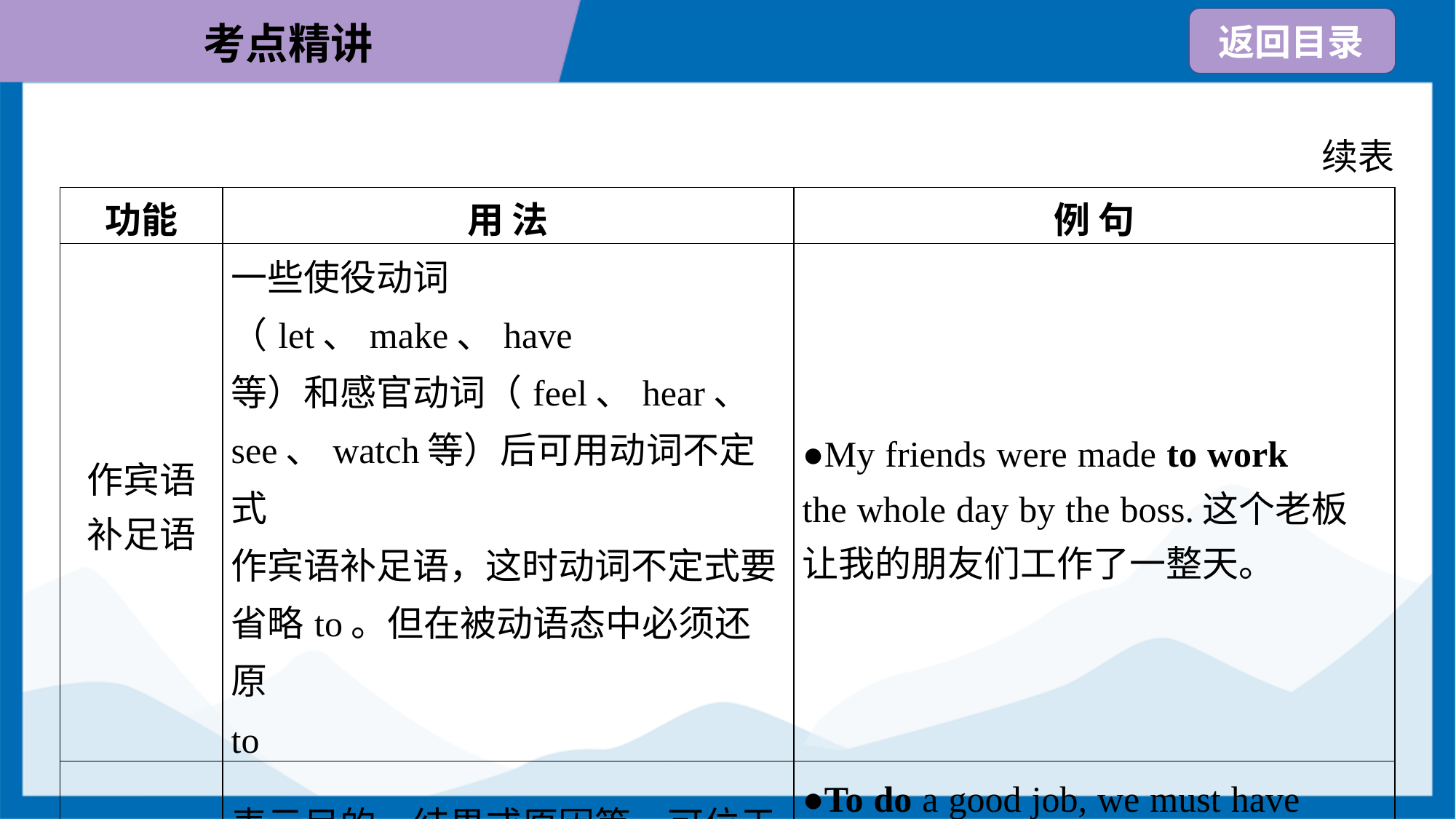

续表
| 功能 | 用 法 | 例 句 |
| --- | --- | --- |
| 作宾语 补足语 | 一些使役动词（let、make、have 等）和感官动词（feel、hear、 see、watch等）后可用动词不定式 作宾语补足语，这时动词不定式要 省略to。但在被动语态中必须还原 to | ●My friends were made to work the whole day by the boss.这个老板 让我的朋友们工作了一整天。 |
| 作状语 | 表示目的、结果或原因等，可位于 句首或句末 | ●To do a good job, we must have the right tools.要干好活儿，我们必 须有合适的工具。 |